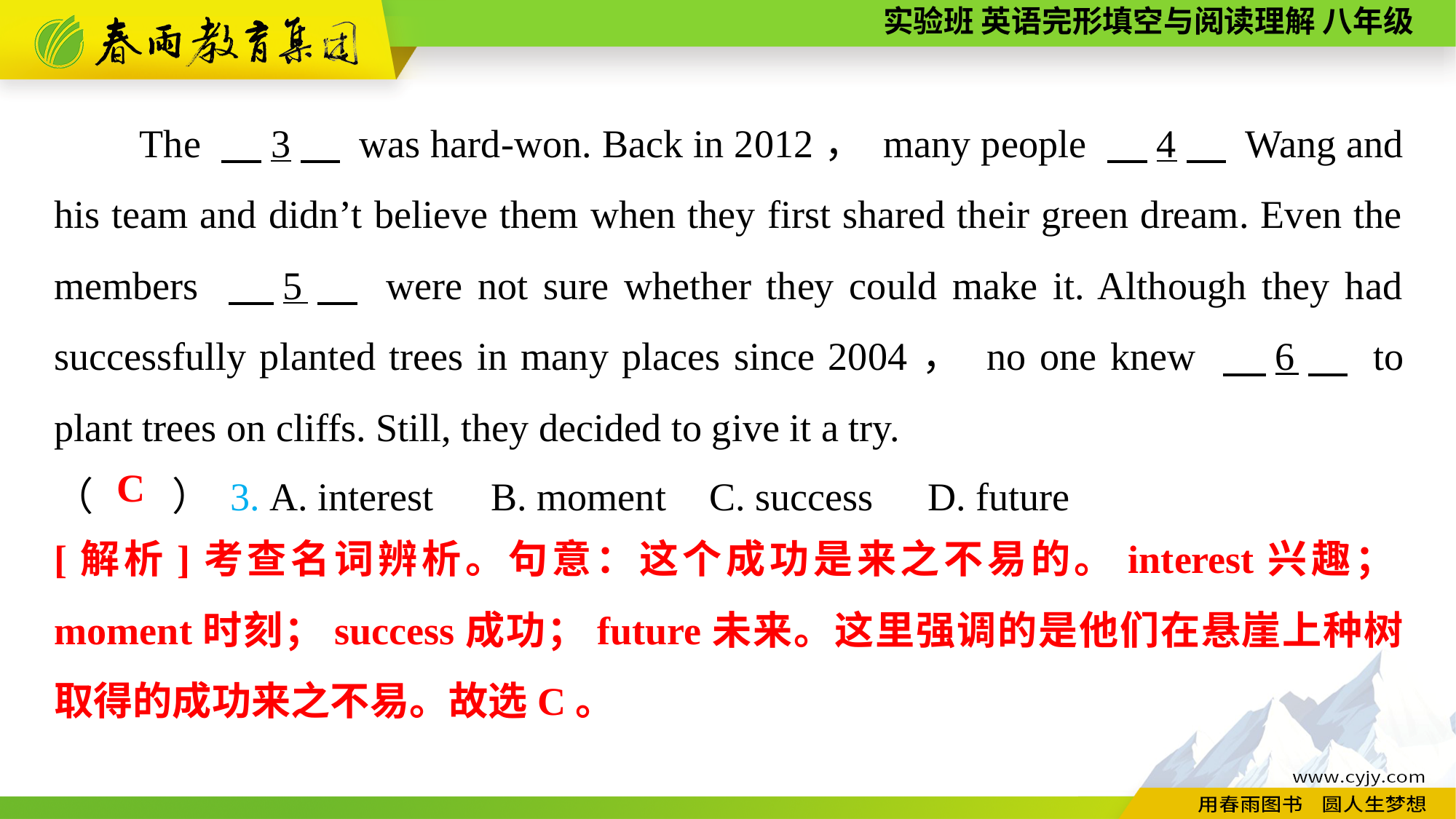

The 　3　 was hard-won. Back in 2012， many people 　4　 Wang and his team and didn’t believe them when they first shared their green dream. Even the members 　5　 were not sure whether they could make it. Although they had successfully planted trees in many places since 2004， no one knew 　6　 to plant trees on cliffs. Still, they decided to give it a try.
（　　） 3. A. interest	B. moment	C. success	D. future
C
[解析]考查名词辨析。句意：这个成功是来之不易的。interest兴趣；moment时刻；success成功；future未来。这里强调的是他们在悬崖上种树取得的成功来之不易。故选C。